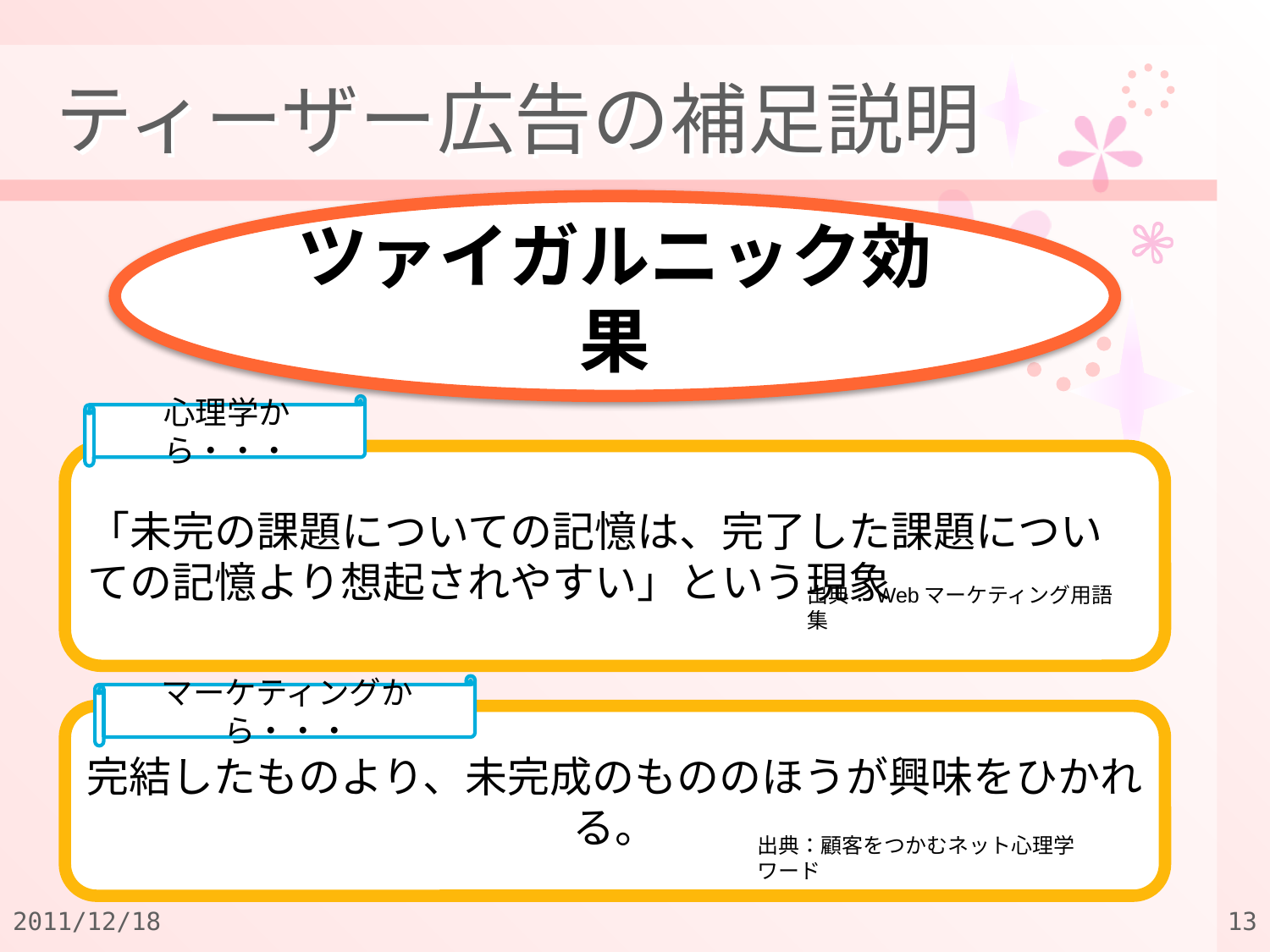

# ティーザー広告の補足説明
ツァイガルニック効果
心理学から・・・
「未完の課題についての記憶は、完了した課題についての記憶より想起されやすい」という現象
出典：Webマーケティング用語集
マーケティングから・・・
完結したものより、未完成のもののほうが興味をひかれる。
出典：顧客をつかむネット心理学ワード
2011/12/18
13